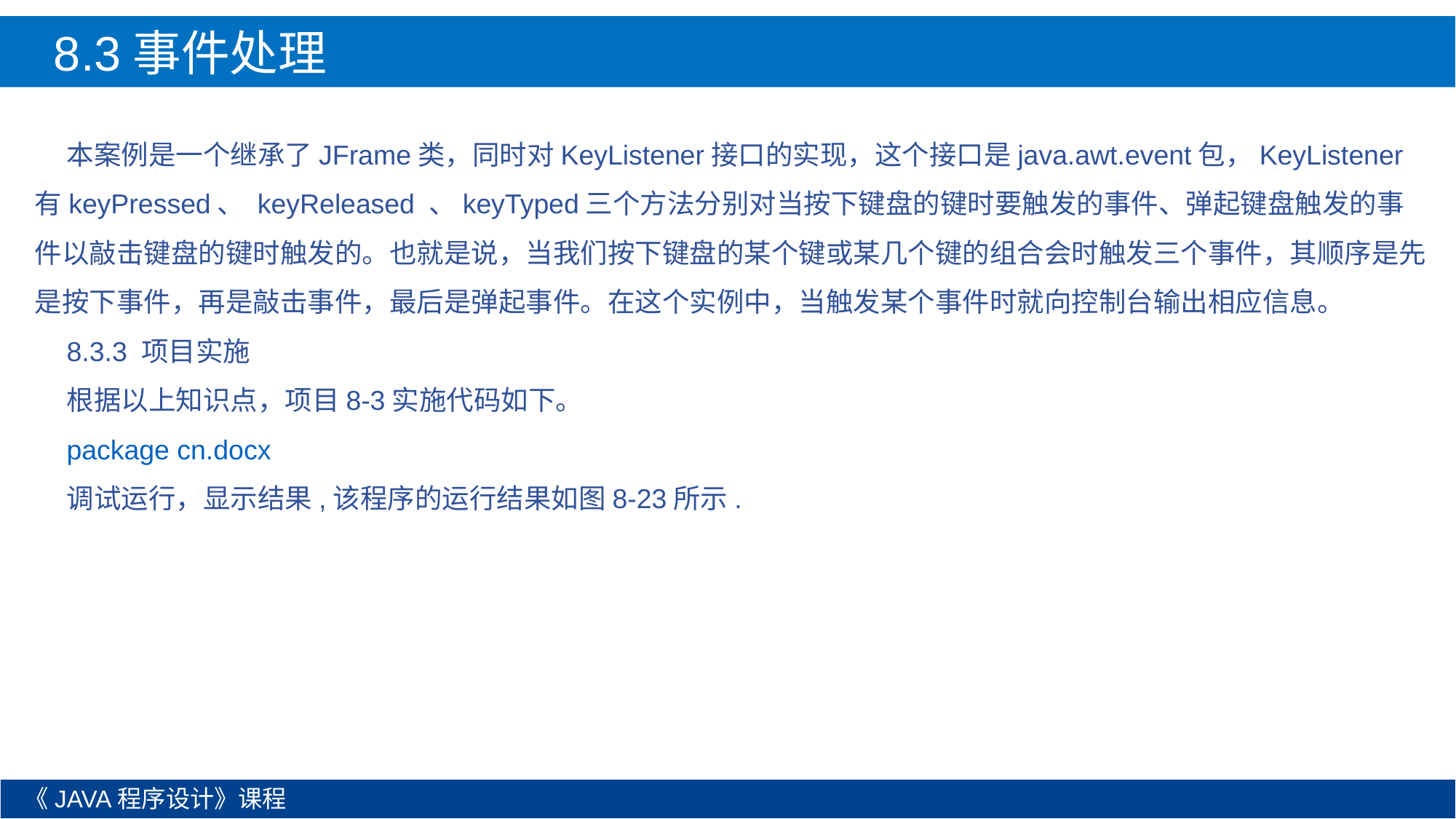

8.3事件处理
本案例是一个继承了JFrame类，同时对KeyListener接口的实现，这个接口是java.awt.event包，KeyListener有keyPressed、 keyReleased 、keyTyped三个方法分别对当按下键盘的键时要触发的事件、弹起键盘触发的事件以敲击键盘的键时触发的。也就是说，当我们按下键盘的某个键或某几个键的组合会时触发三个事件，其顺序是先是按下事件，再是敲击事件，最后是弹起事件。在这个实例中，当触发某个事件时就向控制台输出相应信息。
8.3.3 项目实施
根据以上知识点，项目8-3实施代码如下。
package cn.docx
调试运行，显示结果,该程序的运行结果如图8-23所示.
《JAVA程序设计》课程